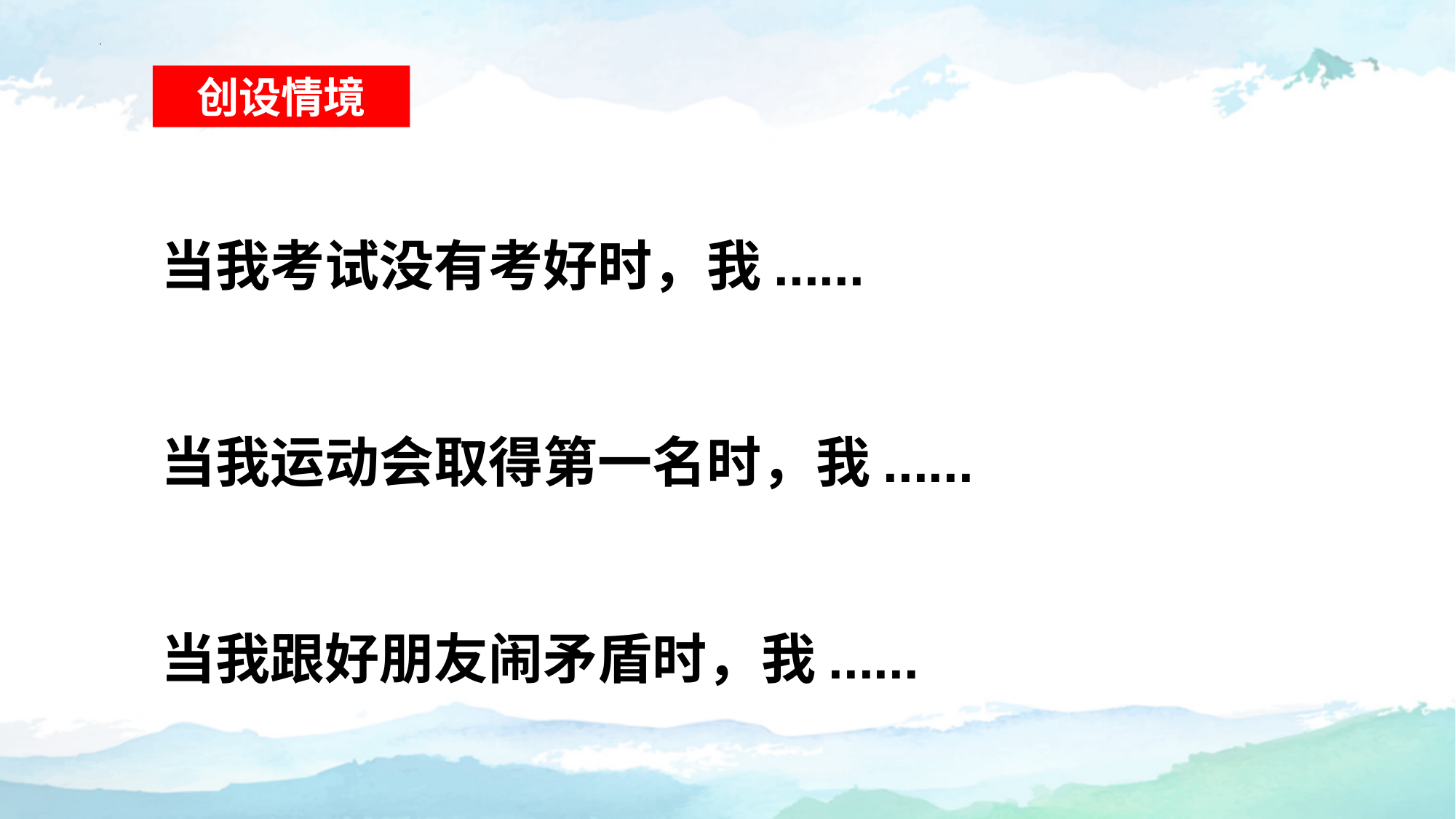

创设情境
当我考试没有考好时，我......

当我运动会取得第一名时，我......

当我跟好朋友闹矛盾时，我......